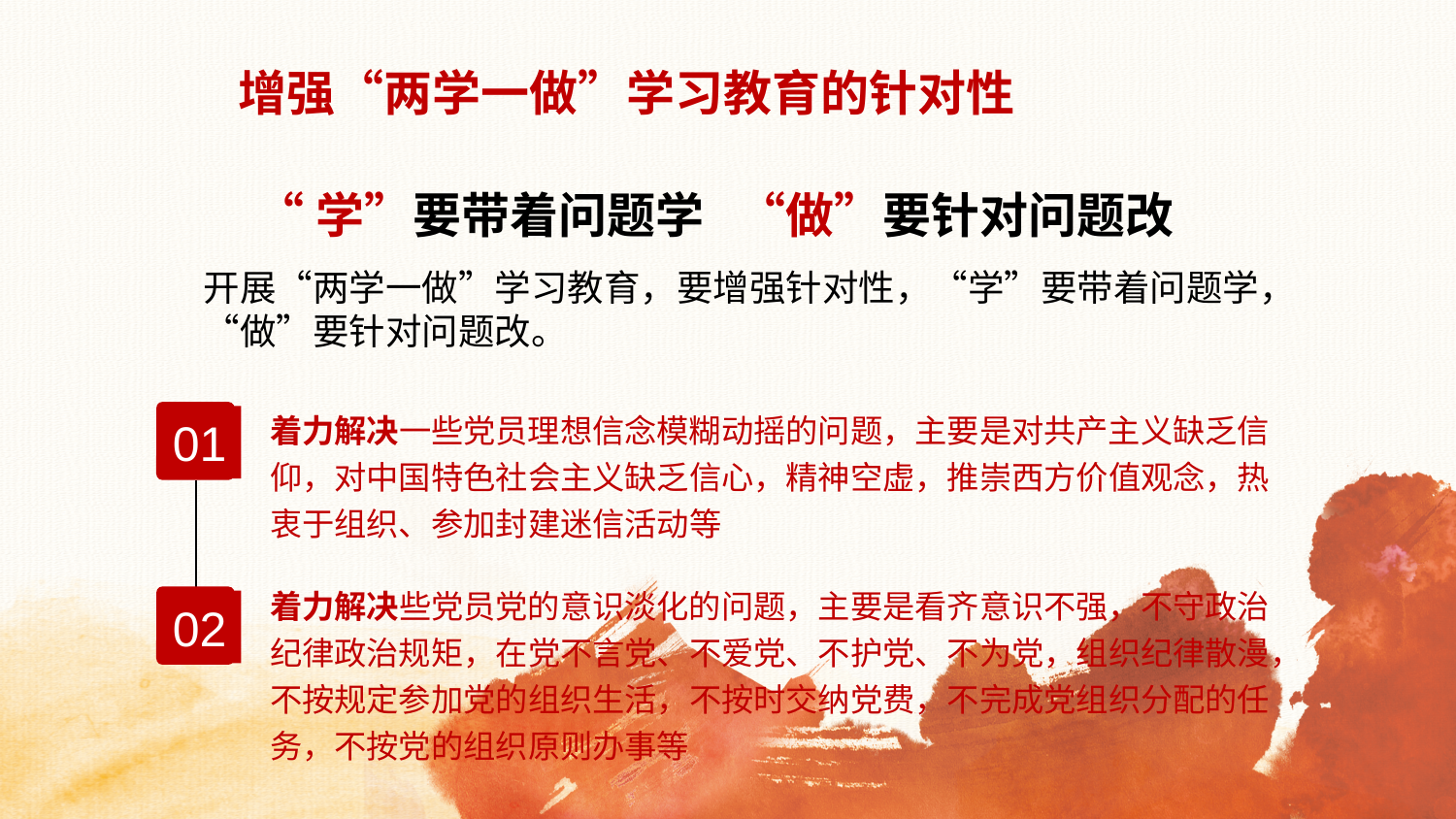

# 增强“两学一做”学习教育的针对性
“学”要带着问题学   “做”要针对问题改
开展“两学一做”学习教育，要增强针对性，“学”要带着问题学，“做”要针对问题改。
着力解决一些党员理想信念模糊动摇的问题，主要是对共产主义缺乏信仰，对中国特色社会主义缺乏信心，精神空虚，推崇西方价值观念，热衷于组织、参加封建迷信活动等

01
着力解决些党员党的意识淡化的问题，主要是看齐意识不强，不守政治纪律政治规矩，在党不言党、不爱党、不护党、不为党，组织纪律散漫，不按规定参加党的组织生活，不按时交纳党费，不完成党组织分配的任务，不按党的组织原则办事等

02